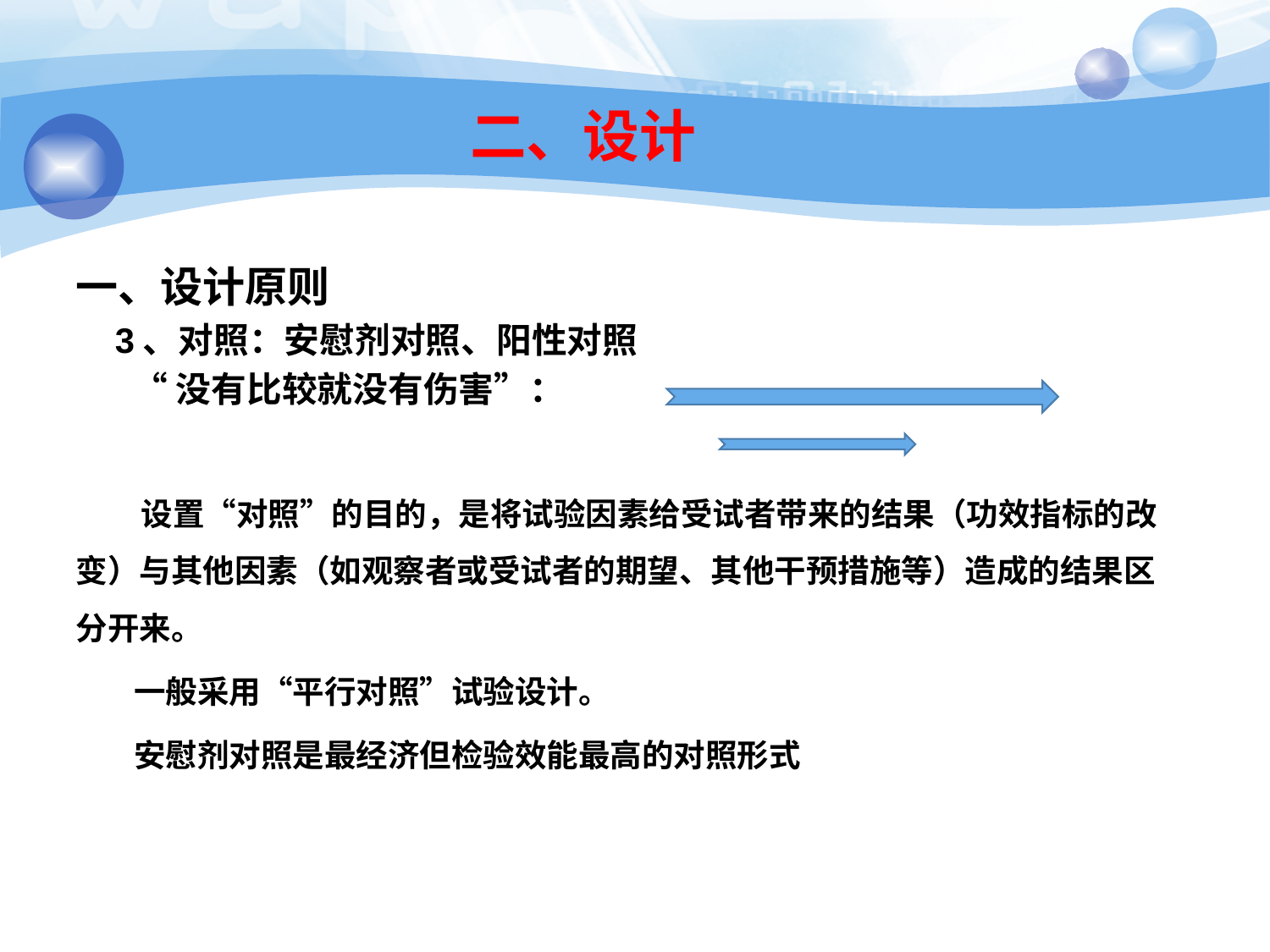

# 二、设计
一、设计原则
    3、对照：安慰剂对照、阳性对照
       “没有比较就没有伤害”：

        设置“对照”的目的，是将试验因素给受试者带来的结果（功效指标的改变）与其他因素（如观察者或受试者的期望、其他干预措施等）造成的结果区分开来。
       一般采用“平行对照”试验设计。
       安慰剂对照是最经济但检验效能最高的对照形式